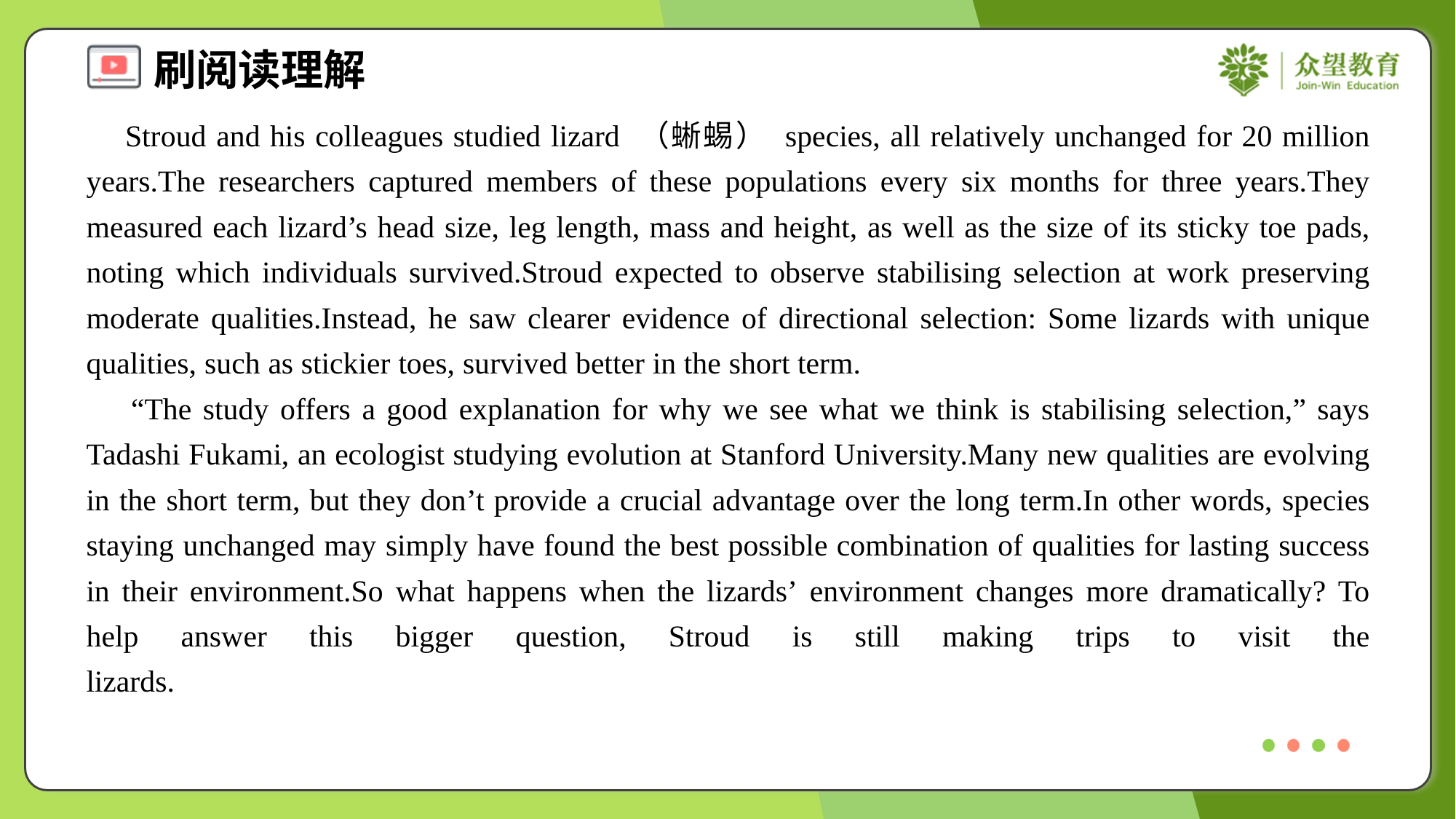

Stroud and his colleagues studied lizard （蜥蜴） species, all relatively unchanged for 20 million years.The researchers captured members of these populations every six months for three years.They measured each lizard’s head size, leg length, mass and height, as well as the size of its sticky toe pads, noting which individuals survived.Stroud expected to observe stabilising selection at work preserving moderate qualities.Instead, he saw clearer evidence of directional selection: Some lizards with unique qualities, such as stickier toes, survived better in the short term.
    “The study offers a good explanation for why we see what we think is stabilising selection,” says Tadashi Fukami, an ecologist studying evolution at Stanford University.Many new qualities are evolving in the short term, but they don’t provide a crucial advantage over the long term.In other words, species staying unchanged may simply have found the best possible combination of qualities for lasting success in their environment.So what happens when the lizards’ environment changes more dramatically? To help answer this bigger question, Stroud is still making trips to visit the lizards.#5